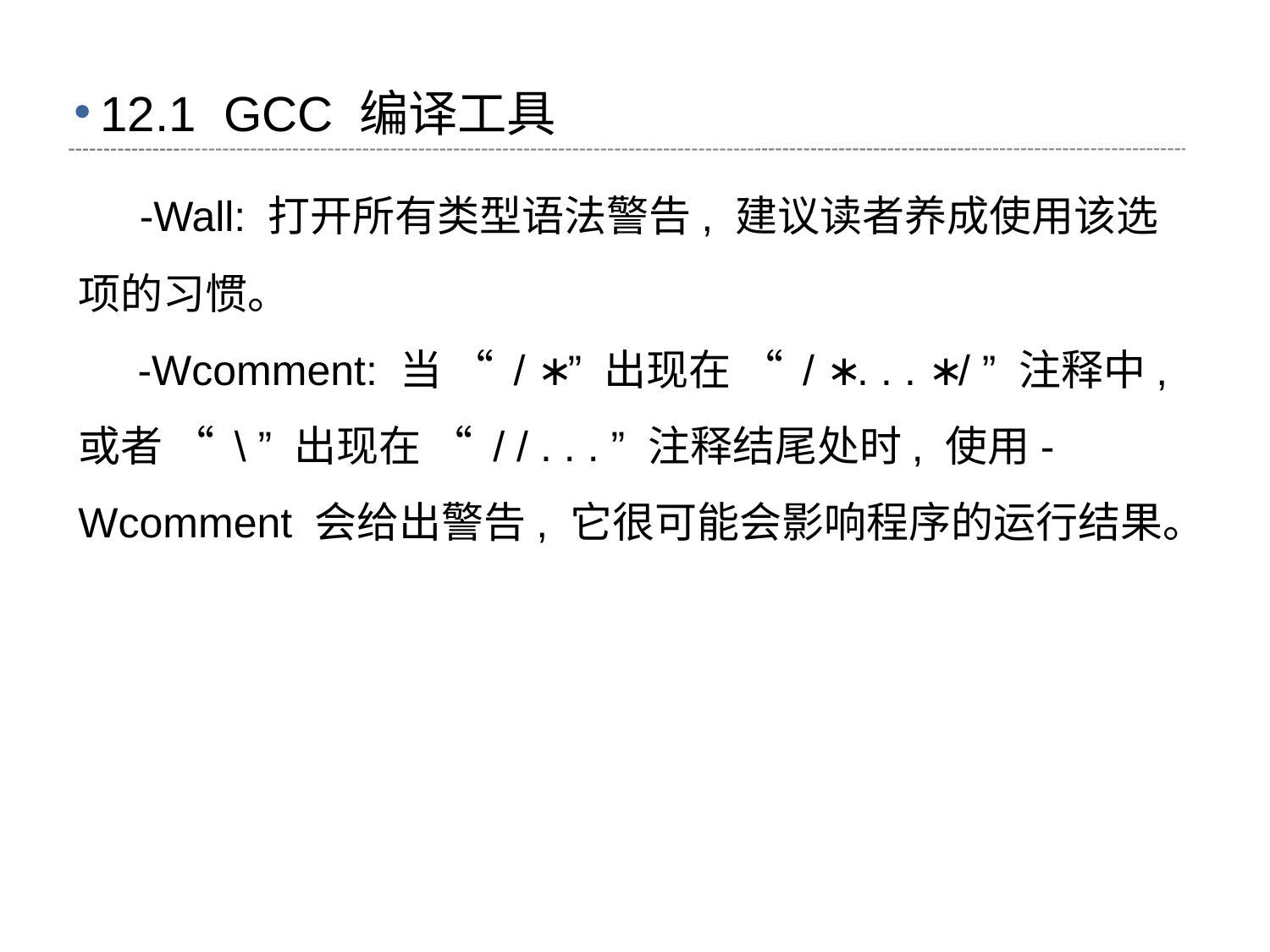

# 12.1  GCC 编译工具
     -Wall: 打开所有类型语法警告, 建议读者养成使用该选项的习惯。
     -Wcomment: 当 “ / ∗” 出现在 “ / ∗. . . ∗/ ” 注释中, 或者 “ \ ” 出现在 “ / / . . . ” 注释结尾处时, 使用-Wcomment 会给出警告, 它很可能会影响程序的运行结果。